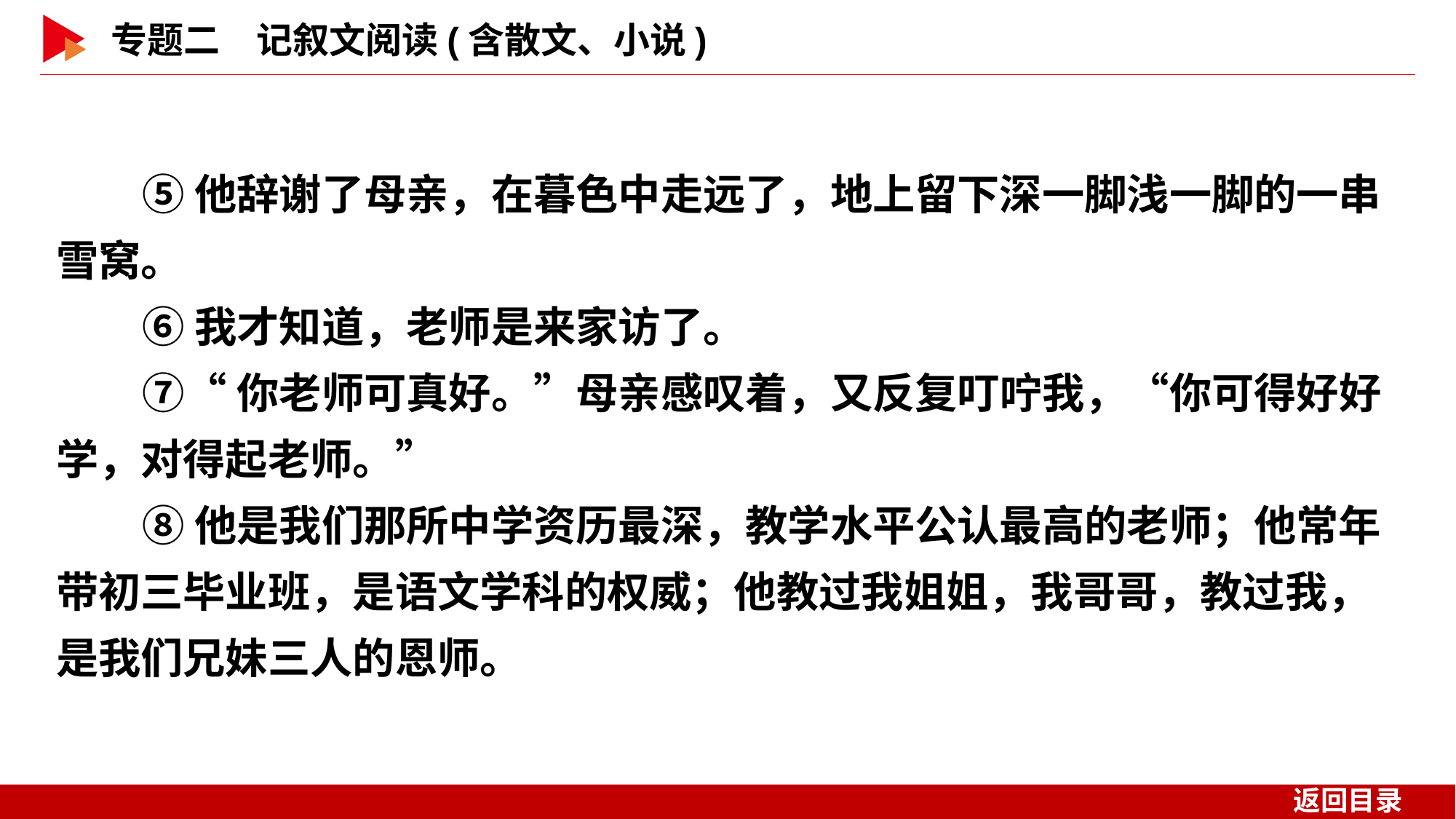

⑤他辞谢了母亲，在暮色中走远了，地上留下深一脚浅一脚的一串雪窝。
⑥我才知道，老师是来家访了。
⑦“你老师可真好。”母亲感叹着，又反复叮咛我，“你可得好好学，对得起老师。”
⑧他是我们那所中学资历最深，教学水平公认最高的老师；他常年带初三毕业班，是语文学科的权威；他教过我姐姐，我哥哥，教过我，是我们兄妹三人的恩师。